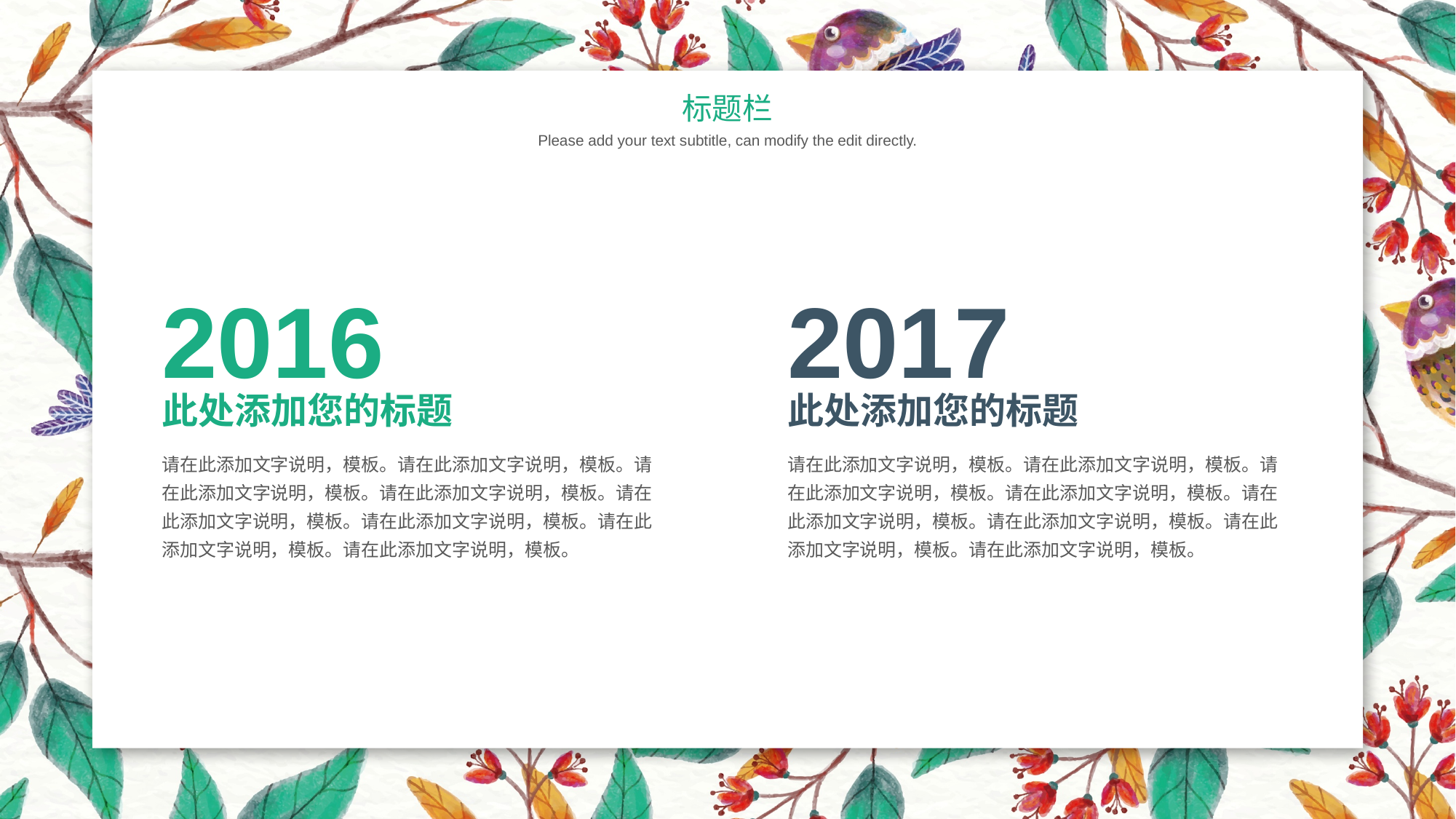

标题栏
Please add your text subtitle, can modify the edit directly.
2016
2017
此处添加您的标题
此处添加您的标题
请在此添加文字说明，模板。请在此添加文字说明，模板。请在此添加文字说明，模板。请在此添加文字说明，模板。请在此添加文字说明，模板。请在此添加文字说明，模板。请在此添加文字说明，模板。请在此添加文字说明，模板。
请在此添加文字说明，模板。请在此添加文字说明，模板。请在此添加文字说明，模板。请在此添加文字说明，模板。请在此添加文字说明，模板。请在此添加文字说明，模板。请在此添加文字说明，模板。请在此添加文字说明，模板。